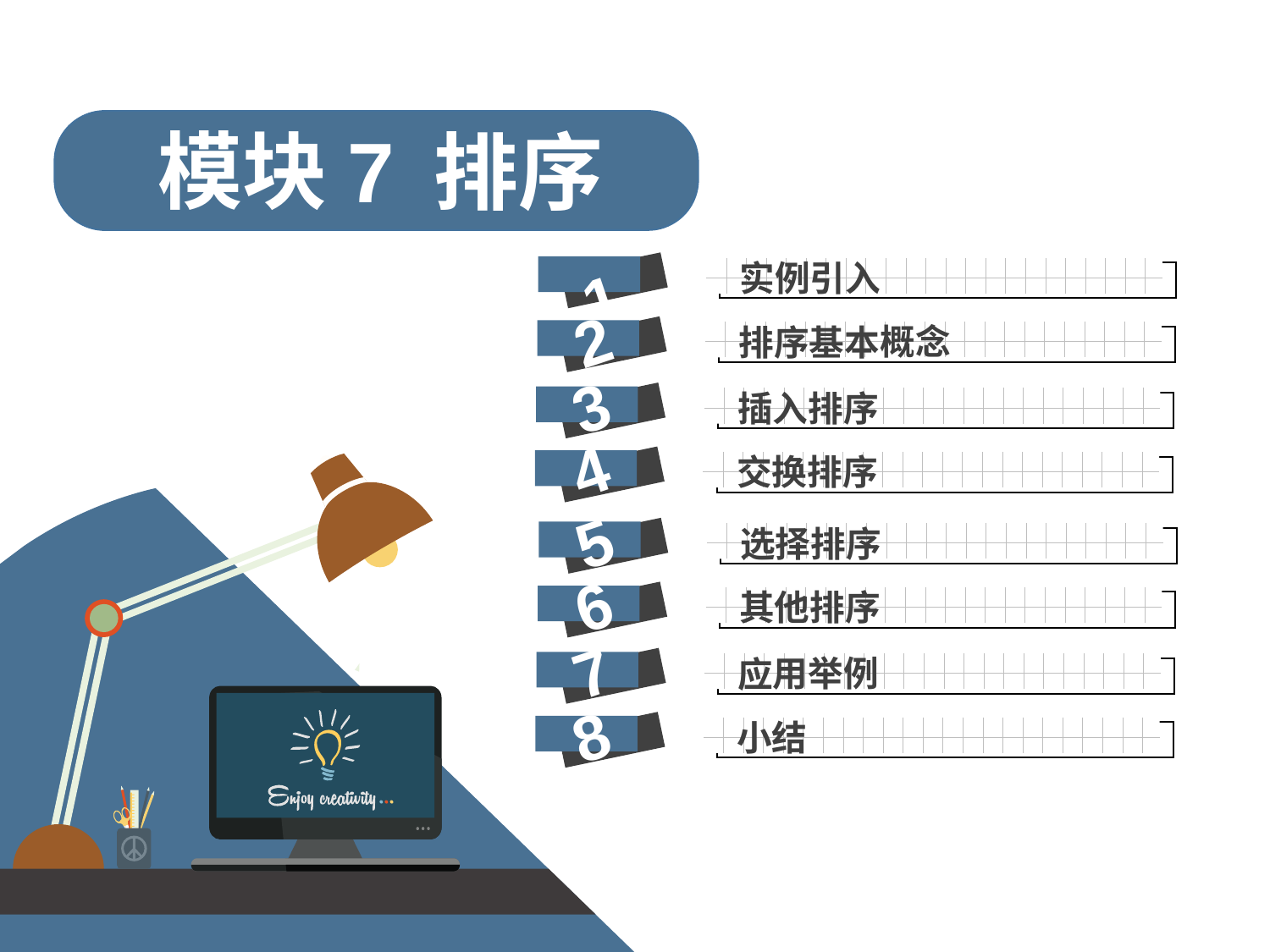

模块7
排序
实例引入
1

2
排序基本概念

3
插入排序

4
交换排序

5
选择排序

6
其他排序

7
应用举例

8
小结